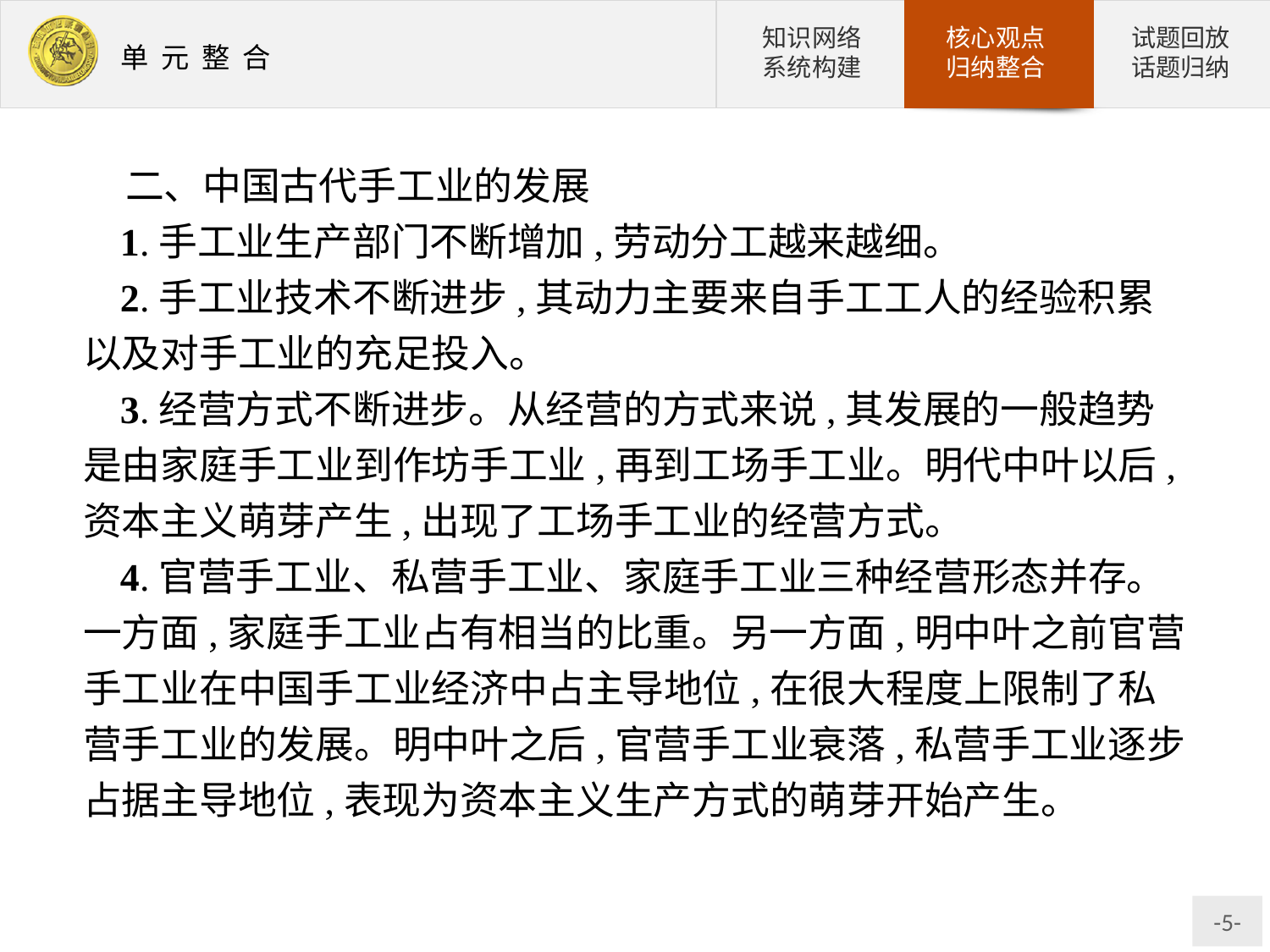

二、中国古代手工业的发展
1.手工业生产部门不断增加,劳动分工越来越细。
2.手工业技术不断进步,其动力主要来自手工工人的经验积累以及对手工业的充足投入。
3.经营方式不断进步。从经营的方式来说,其发展的一般趋势是由家庭手工业到作坊手工业,再到工场手工业。明代中叶以后,资本主义萌芽产生,出现了工场手工业的经营方式。
4.官营手工业、私营手工业、家庭手工业三种经营形态并存。一方面,家庭手工业占有相当的比重。另一方面,明中叶之前官营手工业在中国手工业经济中占主导地位,在很大程度上限制了私营手工业的发展。明中叶之后,官营手工业衰落,私营手工业逐步占据主导地位,表现为资本主义生产方式的萌芽开始产生。